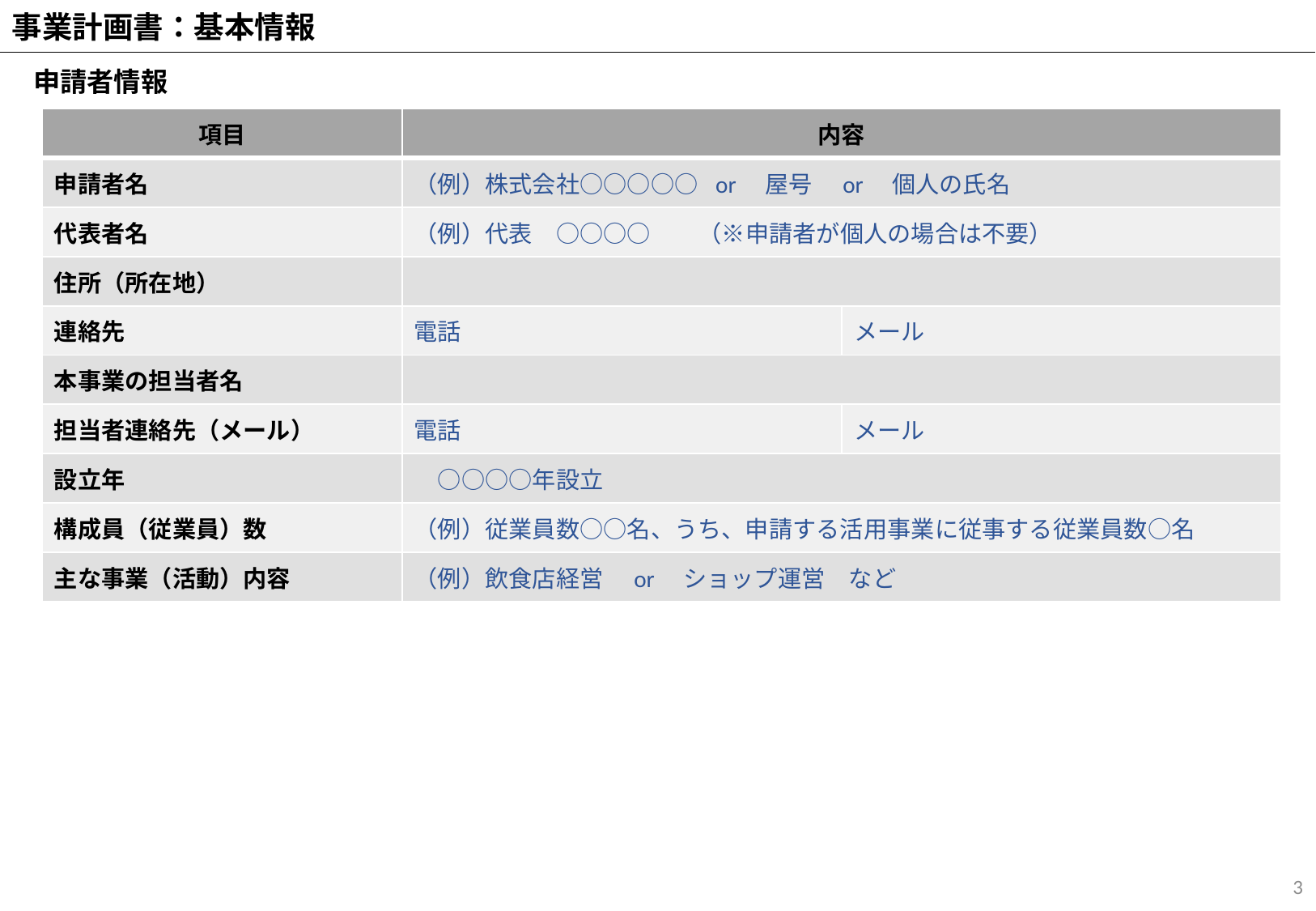

事業計画書：基本情報
申請者情報
| 項目 | 内容 |  |
| --- | --- | --- |
| 申請者名 | （例）株式会社○○○○○ or　屋号　or　個人の氏名 |  |
| 代表者名 | （例）代表　○○○○　　（※申請者が個人の場合は不要） |  |
| 住所（所在地） |  |  |
| 連絡先 | 電話 | メール |
| 本事業の担当者名 |  |  |
| 担当者連絡先（メール） | 電話 | メール |
| 設立年 | ○○○○年設立 |  |
| 構成員（従業員）数 | （例）従業員数○○名、うち、申請する活用事業に従事する従業員数○名 |  |
| 主な事業（活動）内容 | （例）飲食店経営　or　ショップ運営　など |  |
3